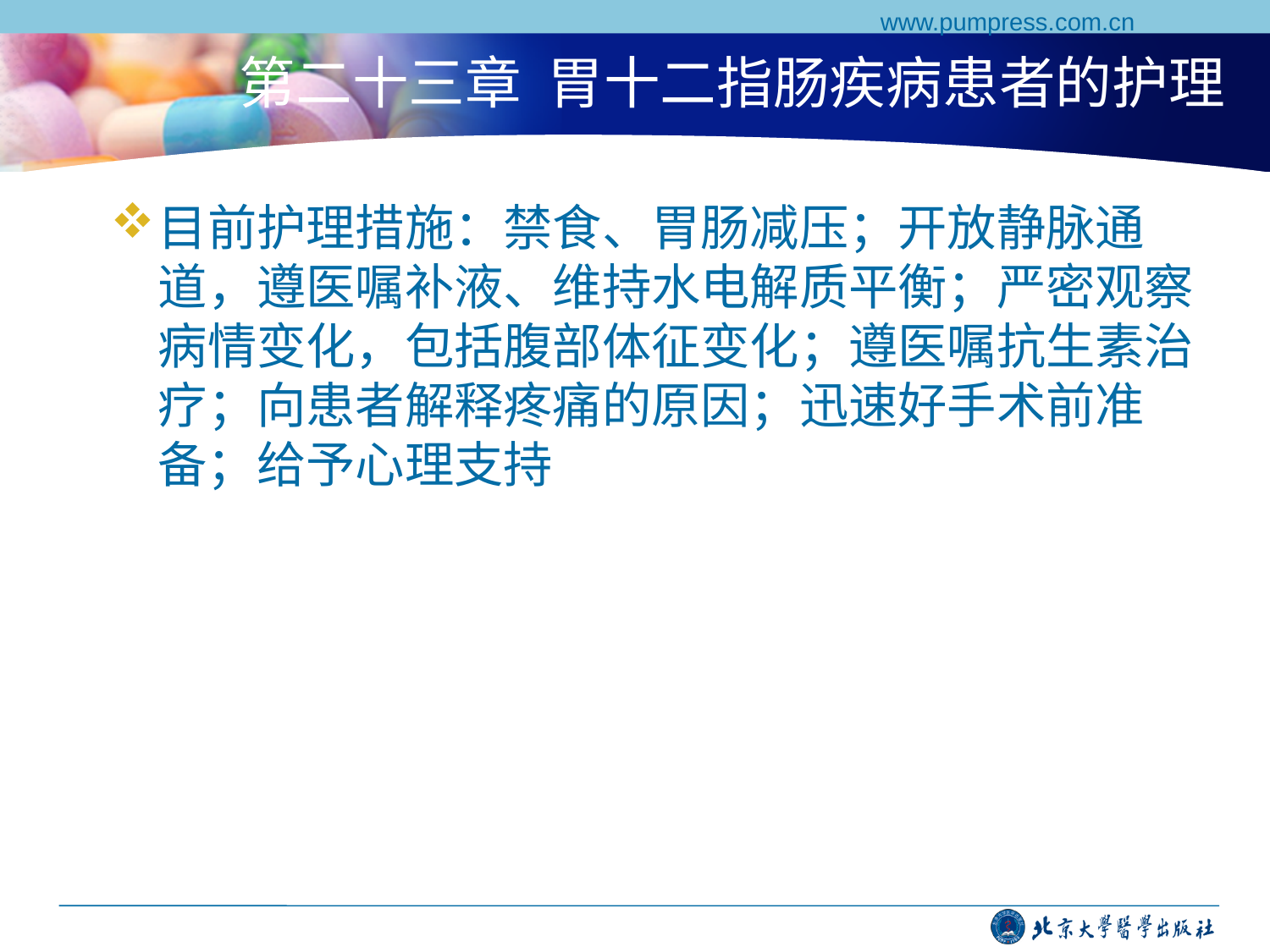

www.pumpress.com.cn
# 第二十三章  胃十二指肠疾病患者的护理
目前护理措施：禁食、胃肠减压；开放静脉通道，遵医嘱补液、维持水电解质平衡；严密观察病情变化，包括腹部体征变化；遵医嘱抗生素治疗；向患者解释疼痛的原因；迅速好手术前准备；给予心理支持